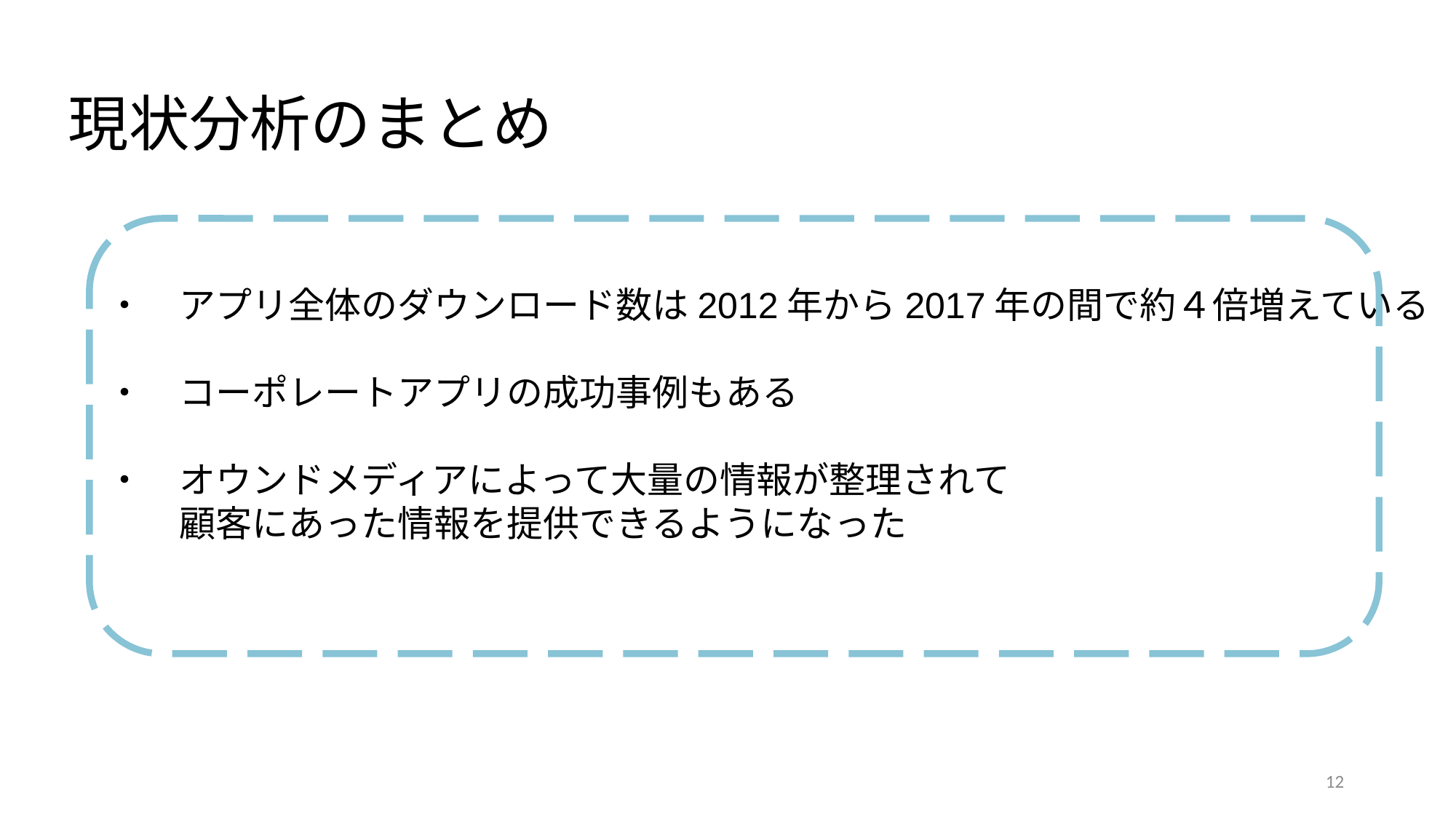

現状分析のまとめ

・　アプリ全体のダウンロード数は2012年から2017年の間で約４倍増えている

・　コーポレートアプリの成功事例もある

・　オウンドメディアによって大量の情報が整理されて
　　顧客にあった情報を提供できるようになった

12